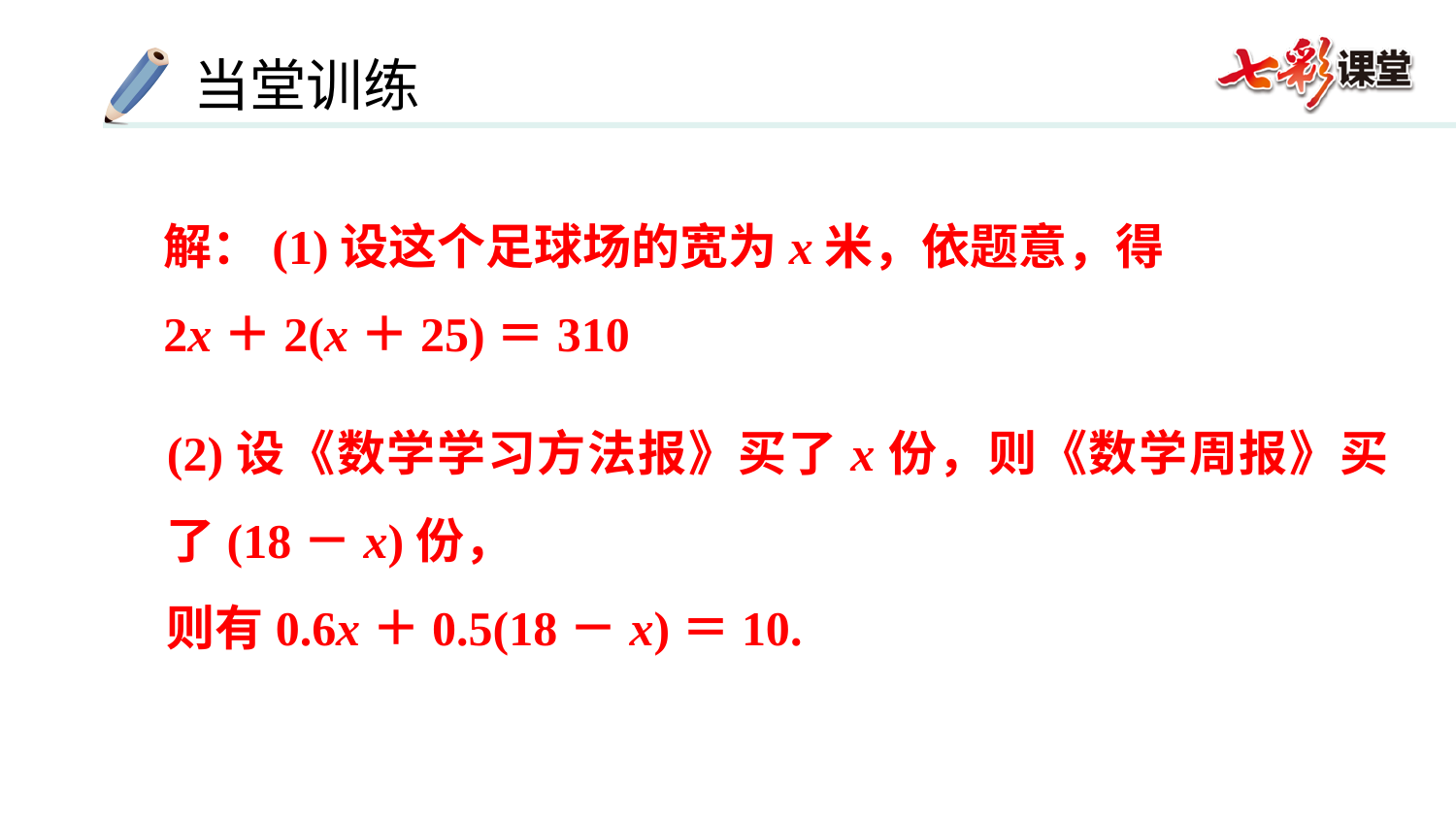

解：(1)设这个足球场的宽为x米，依题意，得
2x＋2(x＋25)＝310
(2)设《数学学习方法报》买了x份，则《数学周报》买了(18－x)份，
则有0.6x＋0.5(18－x)＝10.